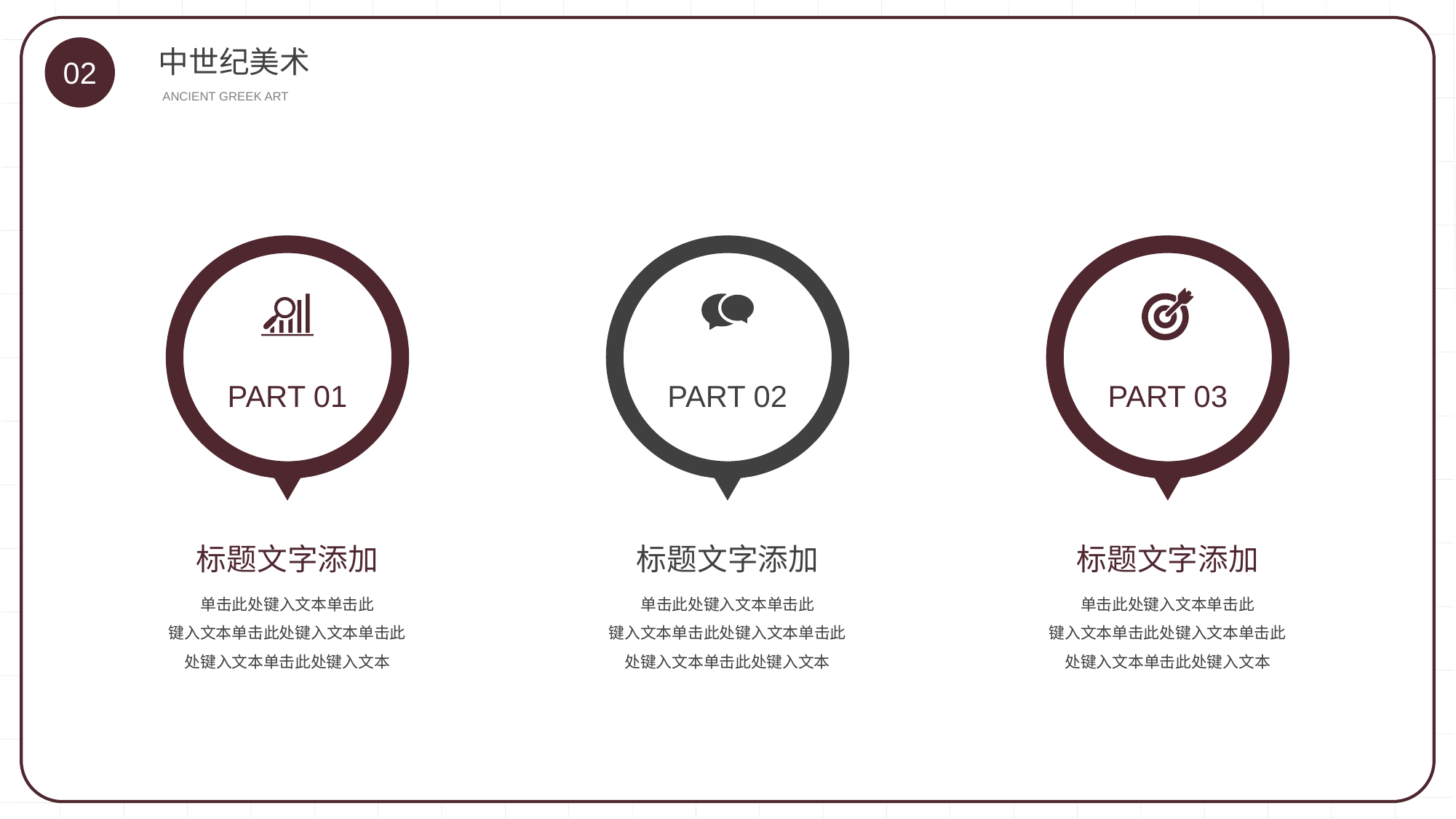

中世纪美术
02
ANCIENT GREEK ART

PART 01
PART 02
PART 03
标题文字添加
标题文字添加
标题文字添加
单击此处键入文本单击此
键入文本单击此处键入文本单击此处键入文本单击此处键入文本
单击此处键入文本单击此
键入文本单击此处键入文本单击此处键入文本单击此处键入文本
单击此处键入文本单击此
键入文本单击此处键入文本单击此处键入文本单击此处键入文本